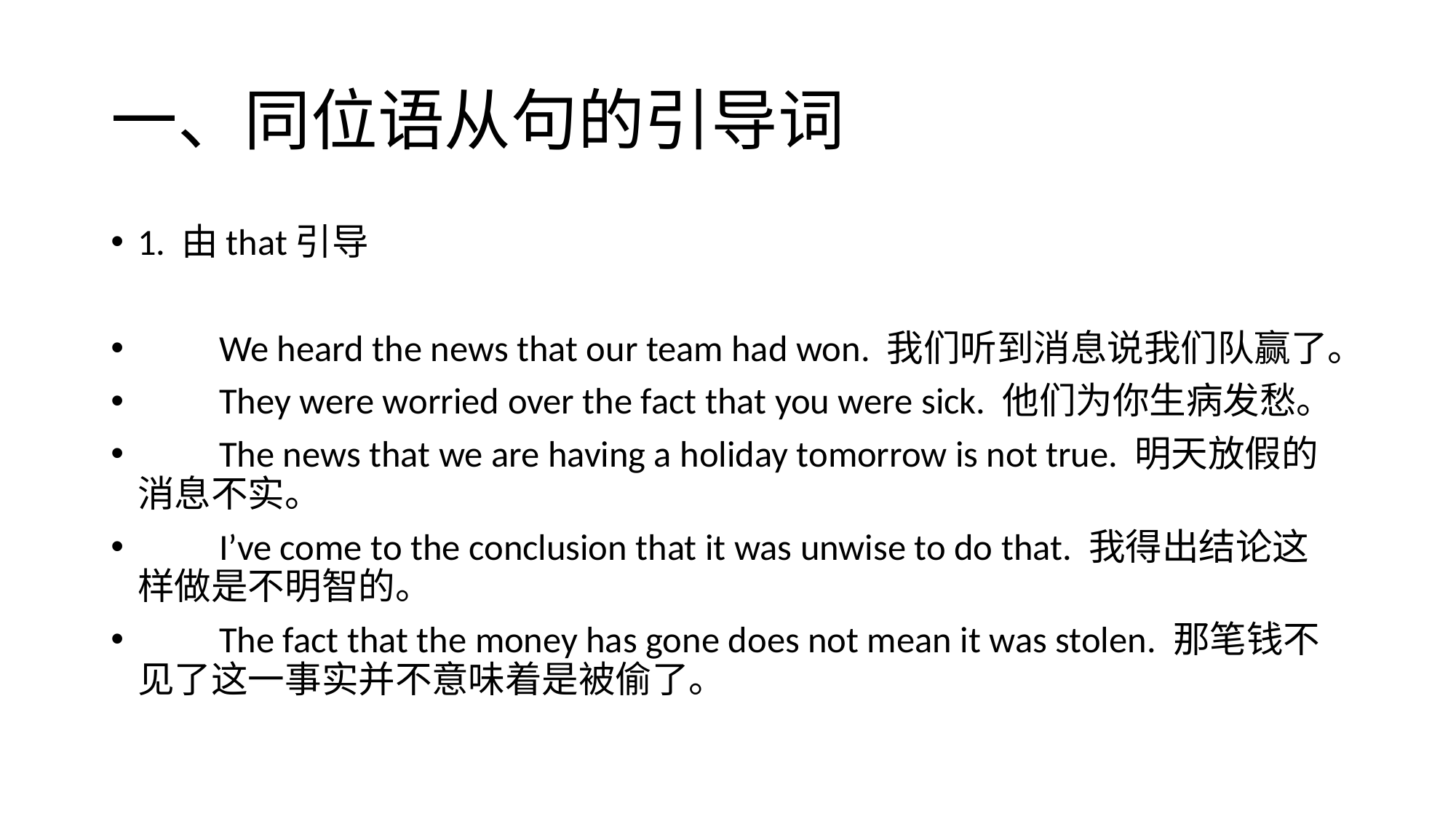

# 一、同位语从句的引导词
1. 由that引导

　　We heard the news that our team had won. 我们听到消息说我们队赢了。
　　They were worried over the fact that you were sick. 他们为你生病发愁。
　　The news that we are having a holiday tomorrow is not true. 明天放假的消息不实。
　　I’ve come to the conclusion that it was unwise to do that. 我得出结论这样做是不明智的。
　　The fact that the money has gone does not mean it was stolen. 那笔钱不见了这一事实并不意味着是被偷了。